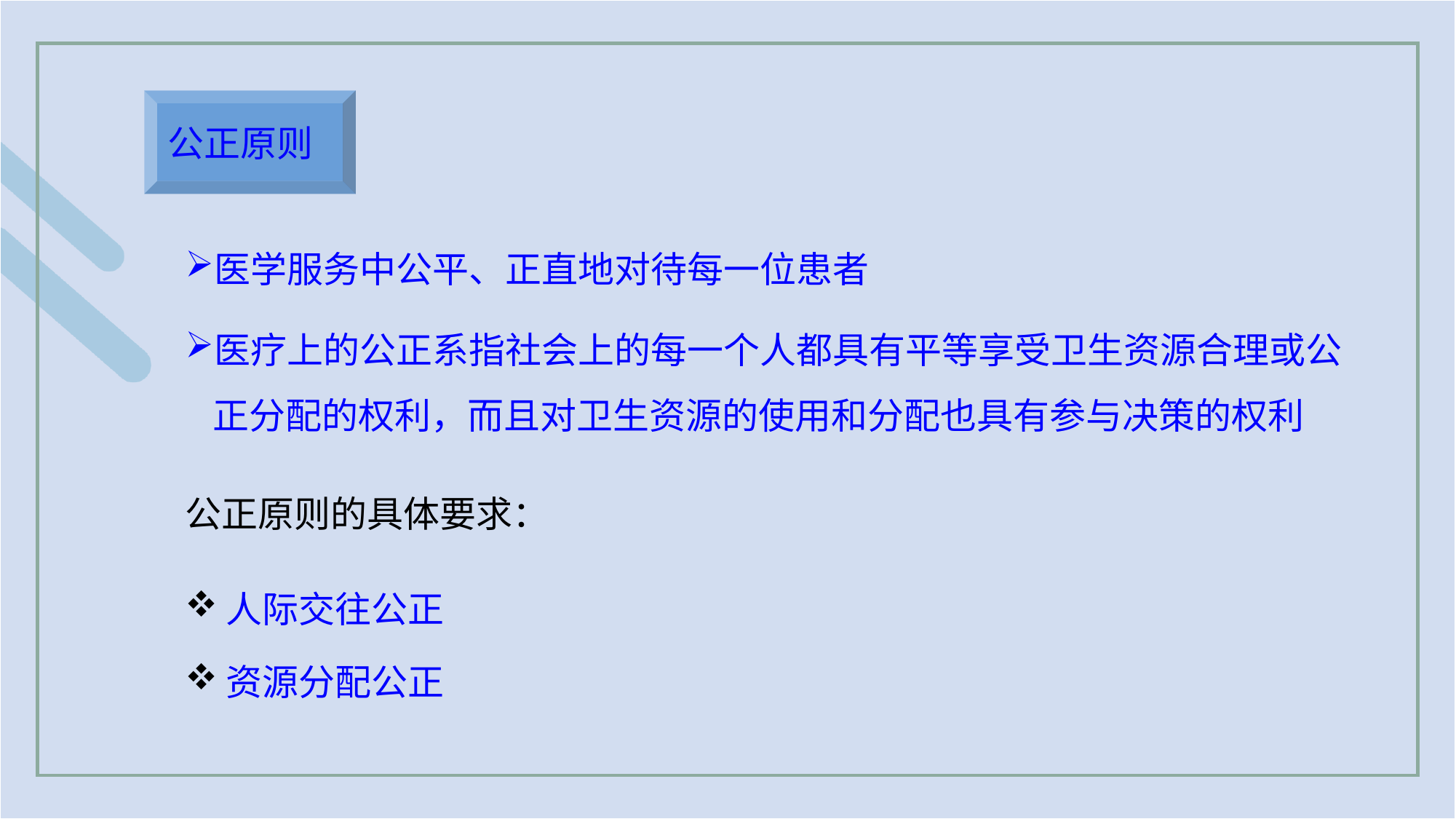

公正原则
医学服务中公平、正直地对待每一位患者
医疗上的公正系指社会上的每一个人都具有平等享受卫生资源合理或公正分配的权利，而且对卫生资源的使用和分配也具有参与决策的权利
公正原则的具体要求：
人际交往公正
资源分配公正